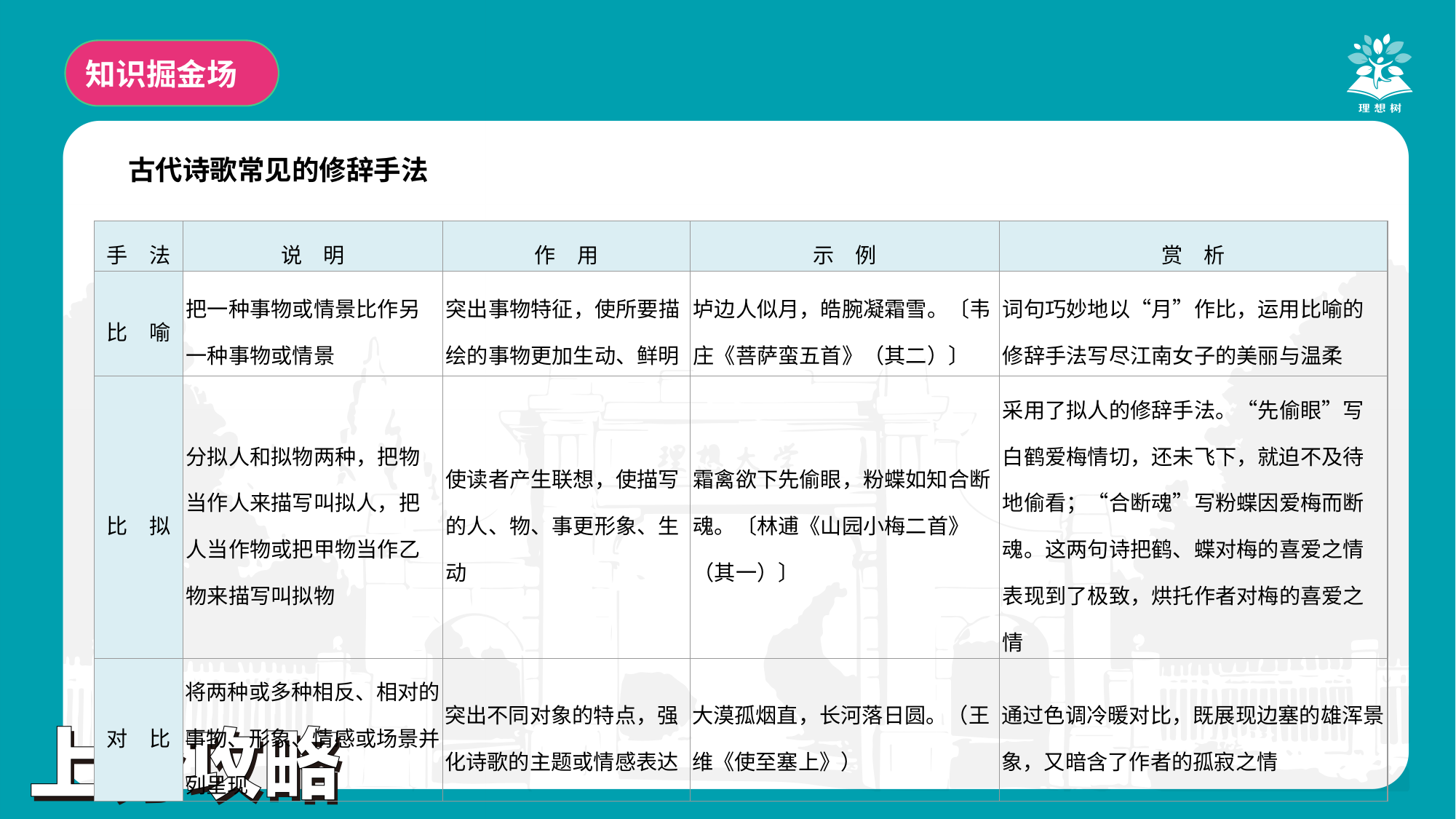

知识掘金场
古代诗歌常见的修辞手法
| 手　法 | 说　明 | 作　用 | 示　例 | 赏　析 |
| --- | --- | --- | --- | --- |
| 比　喻 | 把一种事物或情景比作另一种事物或情景 | 突出事物特征，使所要描绘的事物更加生动、鲜明 | 垆边人似月，皓腕凝霜雪。〔韦庄《菩萨蛮五首》（其二）〕 | 词句巧妙地以“月”作比，运用比喻的修辞手法写尽江南女子的美丽与温柔 |
| 比　拟 | 分拟人和拟物两种，把物当作人来描写叫拟人，把人当作物或把甲物当作乙物来描写叫拟物 | 使读者产生联想，使描写的人、物、事更形象、生动 | 霜禽欲下先偷眼，粉蝶如知合断魂。〔林逋《山园小梅二首》（其一）〕 | 采用了拟人的修辞手法。“先偷眼”写白鹤爱梅情切，还未飞下，就迫不及待地偷看；“合断魂”写粉蝶因爱梅而断魂。这两句诗把鹤、蝶对梅的喜爱之情表现到了极致，烘托作者对梅的喜爱之情 |
| 对　比 | 将两种或多种相反、相对的事物、形象、情感或场景并列呈现 | 突出不同对象的特点，强化诗歌的主题或情感表达 | 大漠孤烟直，长河落日圆。（王维《使至塞上》） | 通过色调冷暖对比，既展现边塞的雄浑景象，又暗含了作者的孤寂之情 |